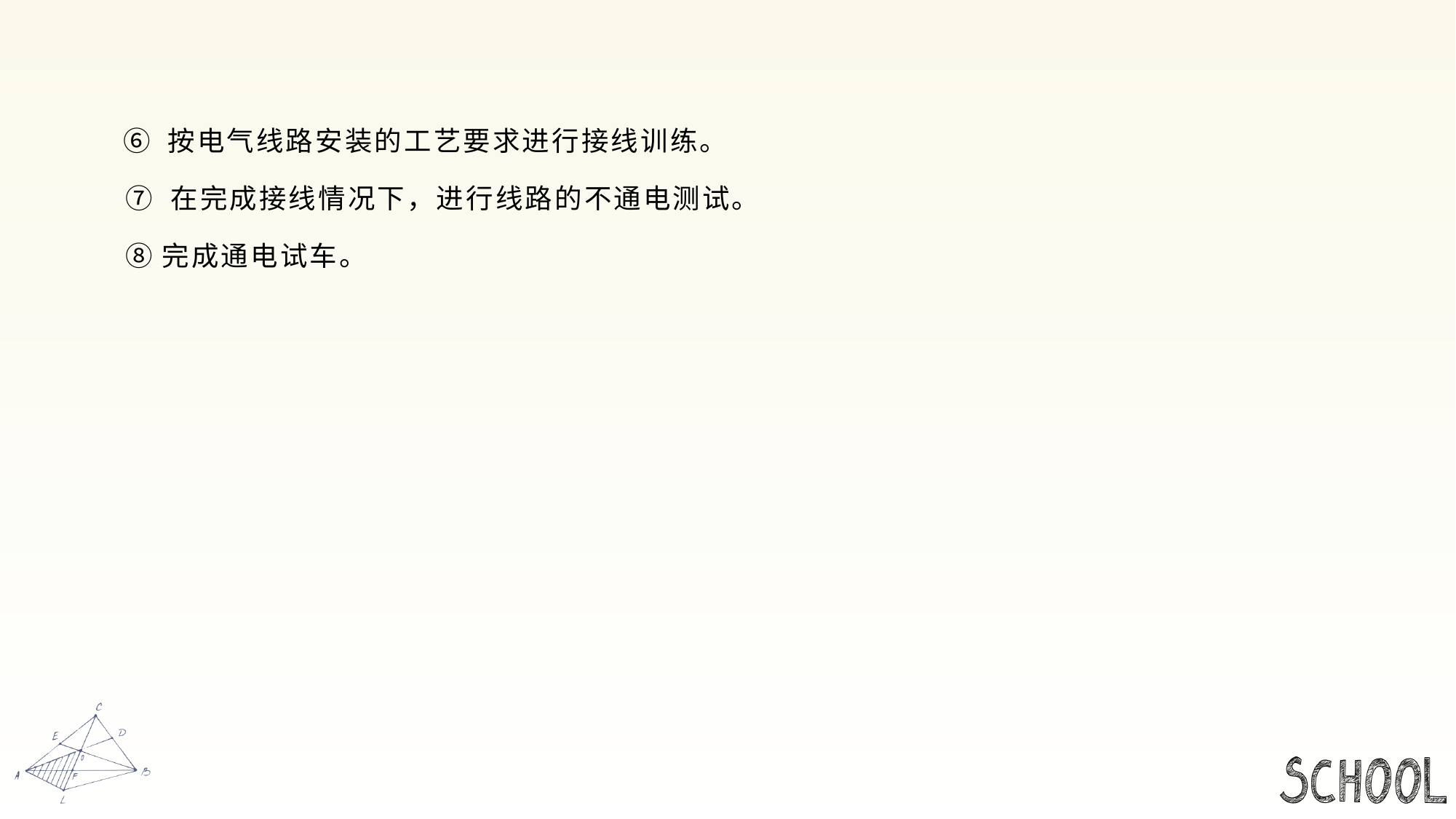

#
    ⑥ 按电气线路安装的工艺要求进行接线训练。
    ⑦ 在完成接线情况下，进行线路的不通电测试。
    ⑧完成通电试车。